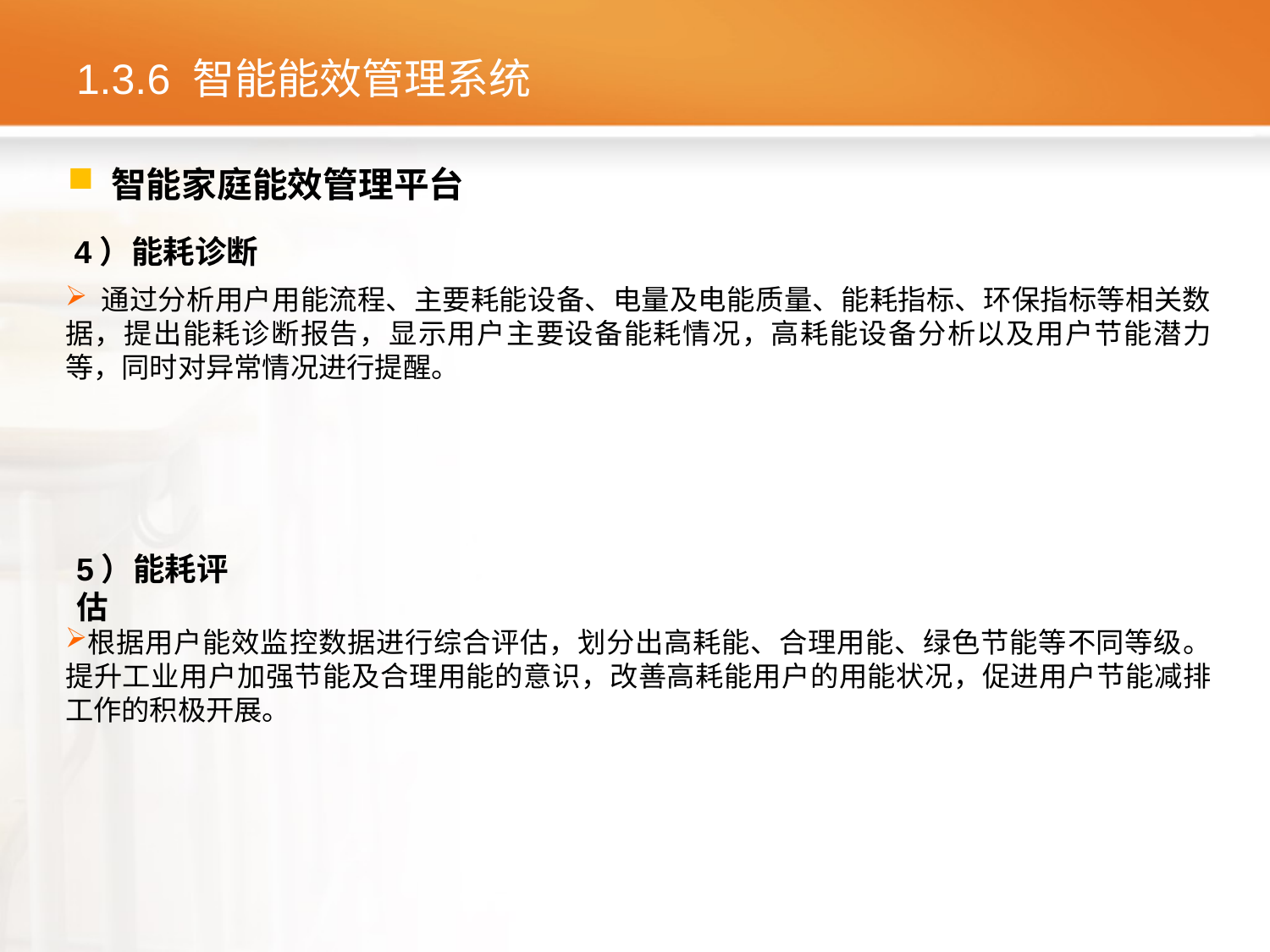

# 1.3.6 智能能效管理系统
 智能家庭能效管理平台
4）能耗诊断
 通过分析用户用能流程、主要耗能设备、电量及电能质量、能耗指标、环保指标等相关数据，提出能耗诊断报告，显示用户主要设备能耗情况，高耗能设备分析以及用户节能潜力等，同时对异常情况进行提醒。

根据用户能效监控数据进行综合评估，划分出高耗能、合理用能、绿色节能等不同等级。提升工业用户加强节能及合理用能的意识，改善高耗能用户的用能状况，促进用户节能减排工作的积极开展。
5）能耗评估